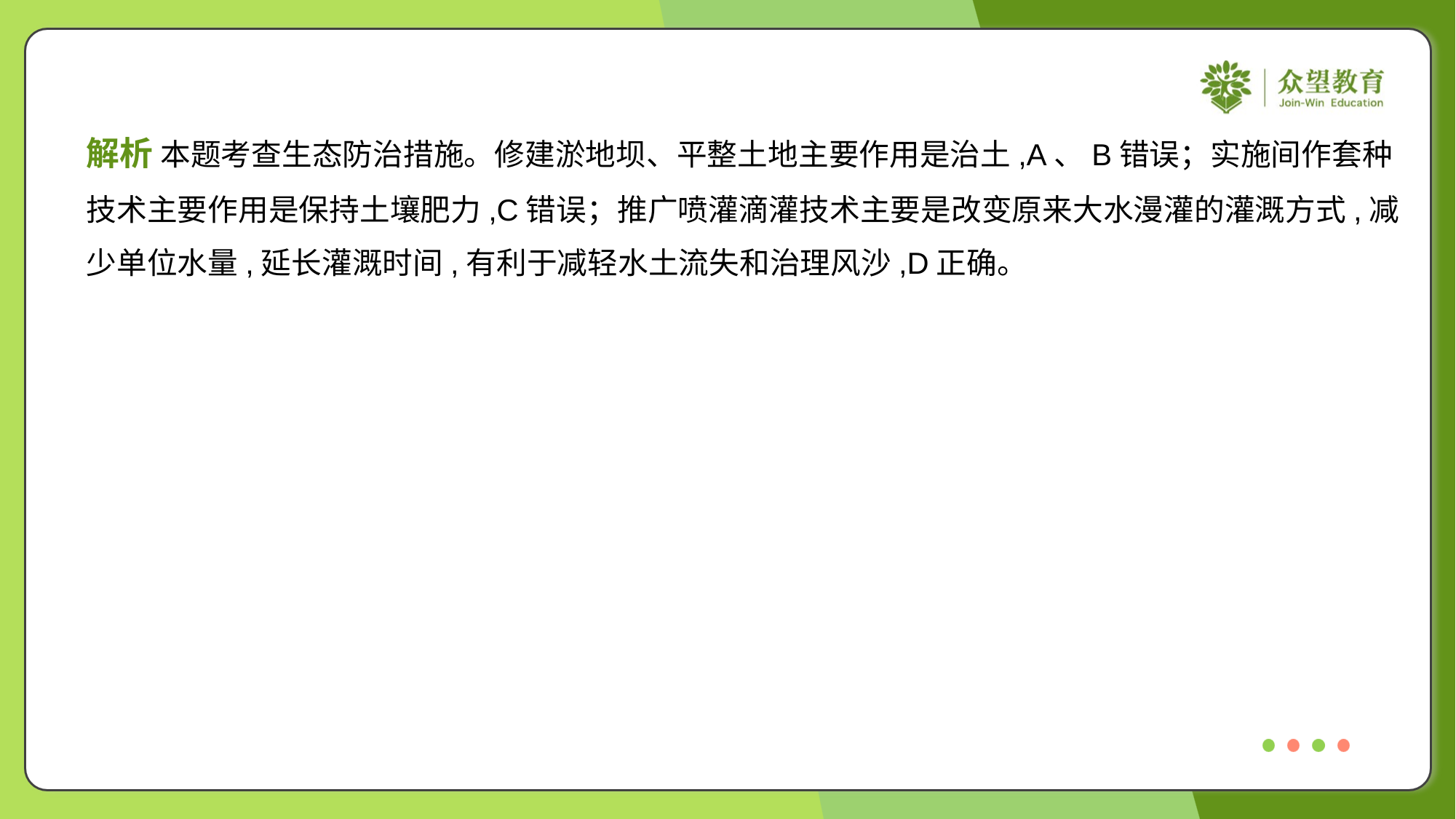

解析 本题考查生态防治措施。修建淤地坝、平整土地主要作用是治土,A、B错误；实施间作套种
技术主要作用是保持土壤肥力,C错误；推广喷灌滴灌技术主要是改变原来大水漫灌的灌溉方式,减
少单位水量,延长灌溉时间,有利于减轻水土流失和治理风沙,D正确。